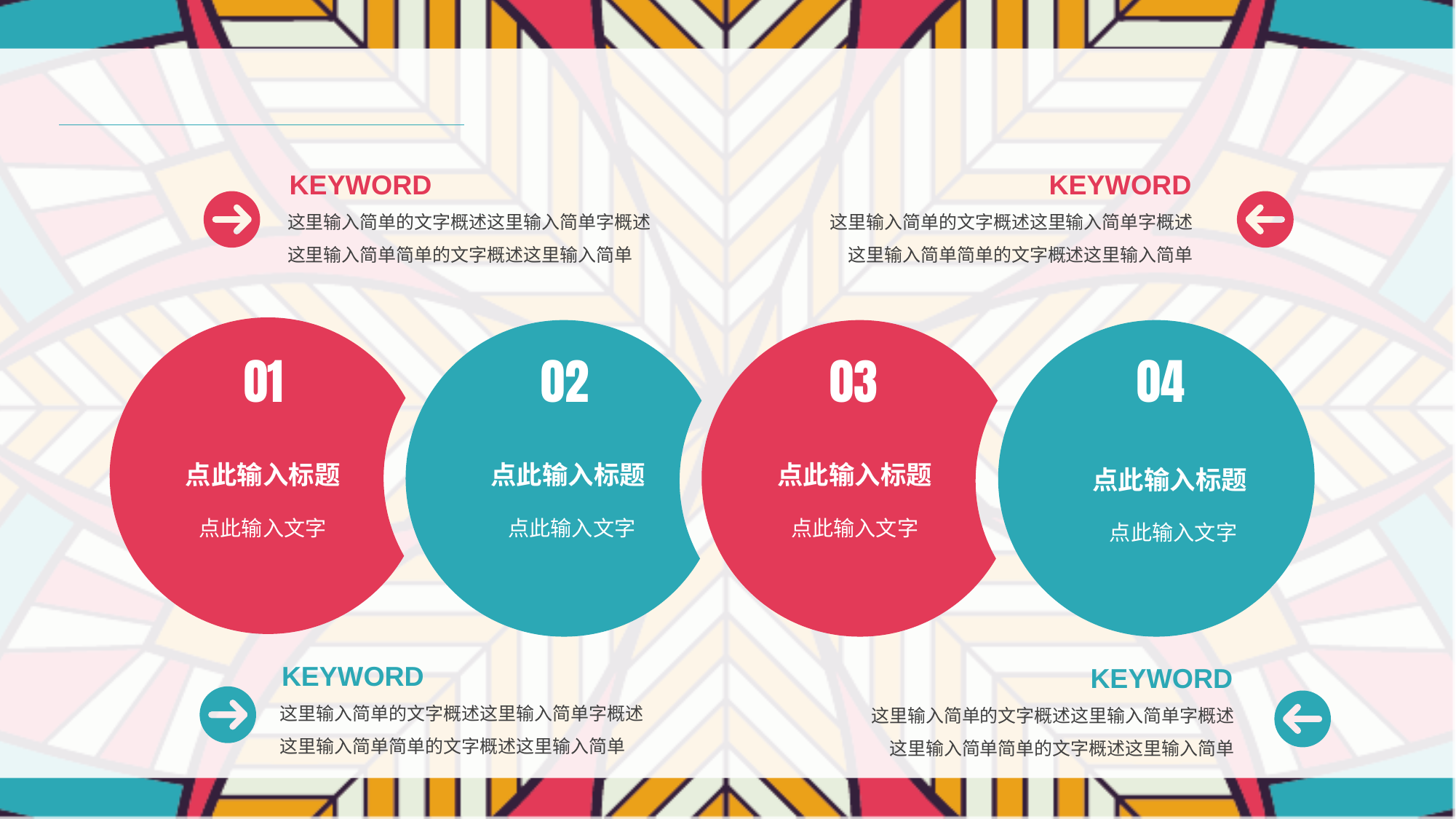

KEYWORD
这里输入简单的文字概述这里输入简单字概述这里输入简单简单的文字概述这里输入简单
KEYWORD
这里输入简单的文字概述这里输入简单字概述这里输入简单简单的文字概述这里输入简单

01
点此输入标题
点此输入文字
02

点此输入标题
点此输入文字
03

点此输入标题
点此输入文字
04

点此输入标题
点此输入文字
KEYWORD
这里输入简单的文字概述这里输入简单字概述这里输入简单简单的文字概述这里输入简单
KEYWORD
这里输入简单的文字概述这里输入简单字概述这里输入简单简单的文字概述这里输入简单